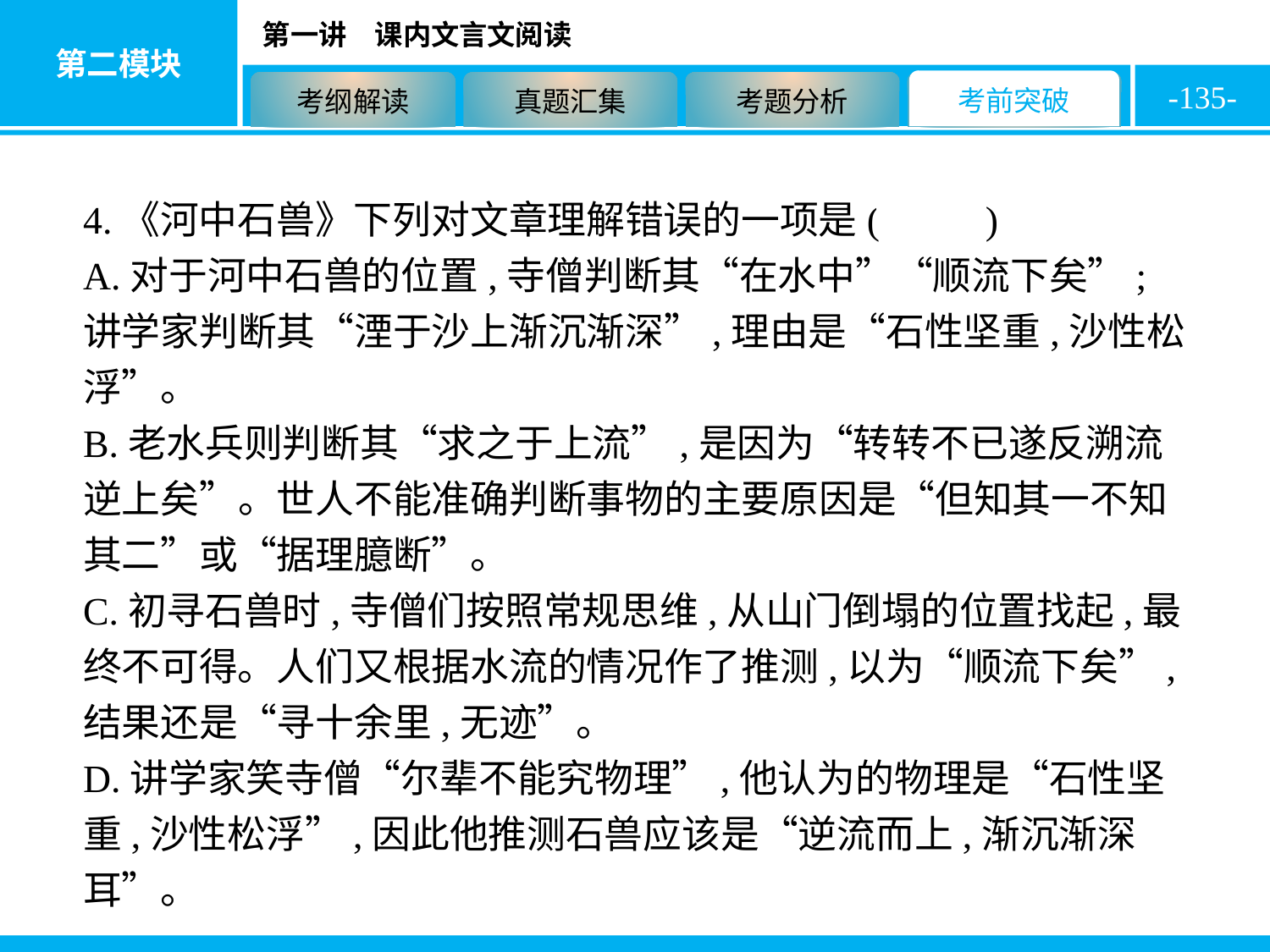

-135-
4.《河中石兽》下列对文章理解错误的一项是(    D    )
A.对于河中石兽的位置,寺僧判断其“在水中”“顺流下矣”;讲学家判断其“湮于沙上渐沉渐深”,理由是“石性坚重,沙性松浮”。
B.老水兵则判断其“求之于上流”,是因为“转转不已遂反溯流逆上矣”。世人不能准确判断事物的主要原因是“但知其一不知其二”或“据理臆断”。
C.初寻石兽时,寺僧们按照常规思维,从山门倒塌的位置找起,最终不可得。人们又根据水流的情况作了推测,以为“顺流下矣”,结果还是“寻十余里,无迹”。
D.讲学家笑寺僧“尔辈不能究物理”,他认为的物理是“石性坚重,沙性松浮”,因此他推测石兽应该是“逆流而上,渐沉渐深耳”。